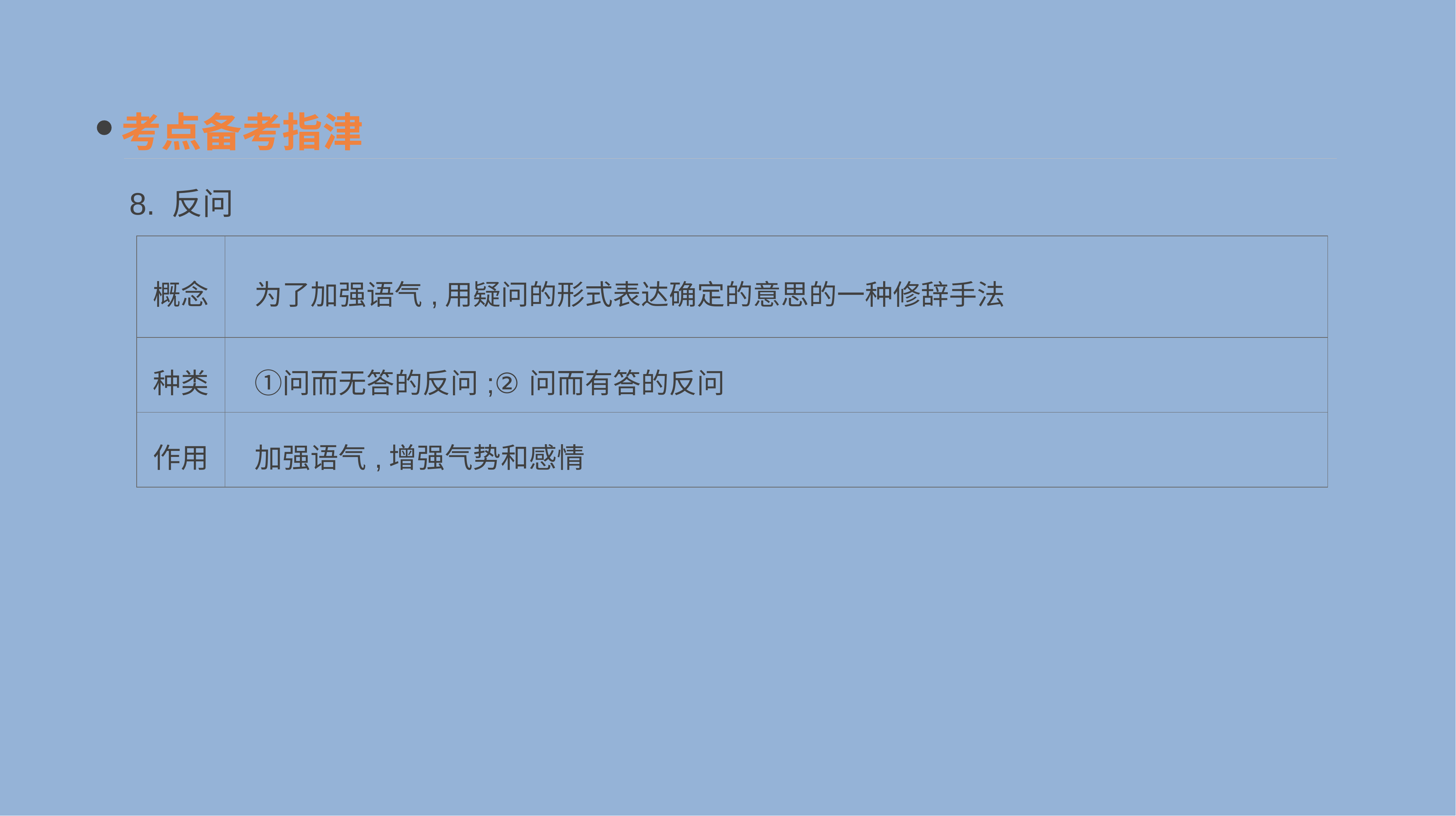

考点备考指津

8. 反问
| 概念 | 为了加强语气,用疑问的形式表达确定的意思的一种修辞手法 |
| --- | --- |
| 种类 | ①问而无答的反问;②问而有答的反问 |
| 作用 | 加强语气,增强气势和感情 |